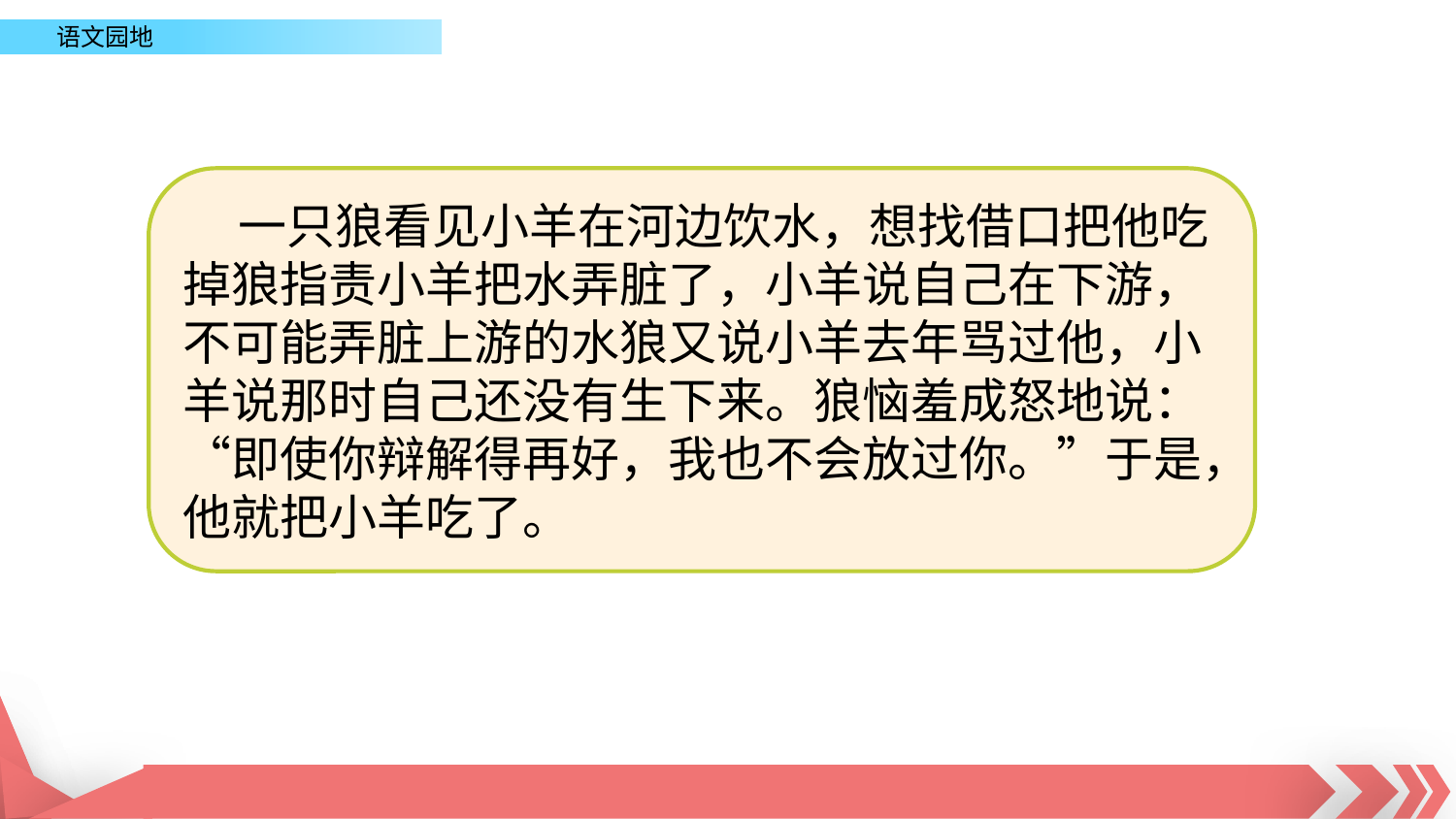

一只狼看见小羊在河边饮水，想找借口把他吃掉狼指责小羊把水弄脏了，小羊说自己在下游，不可能弄脏上游的水狼又说小羊去年骂过他，小羊说那时自己还没有生下来。狼恼羞成怒地说：“即使你辩解得再好，我也不会放过你。”于是，他就把小羊吃了。